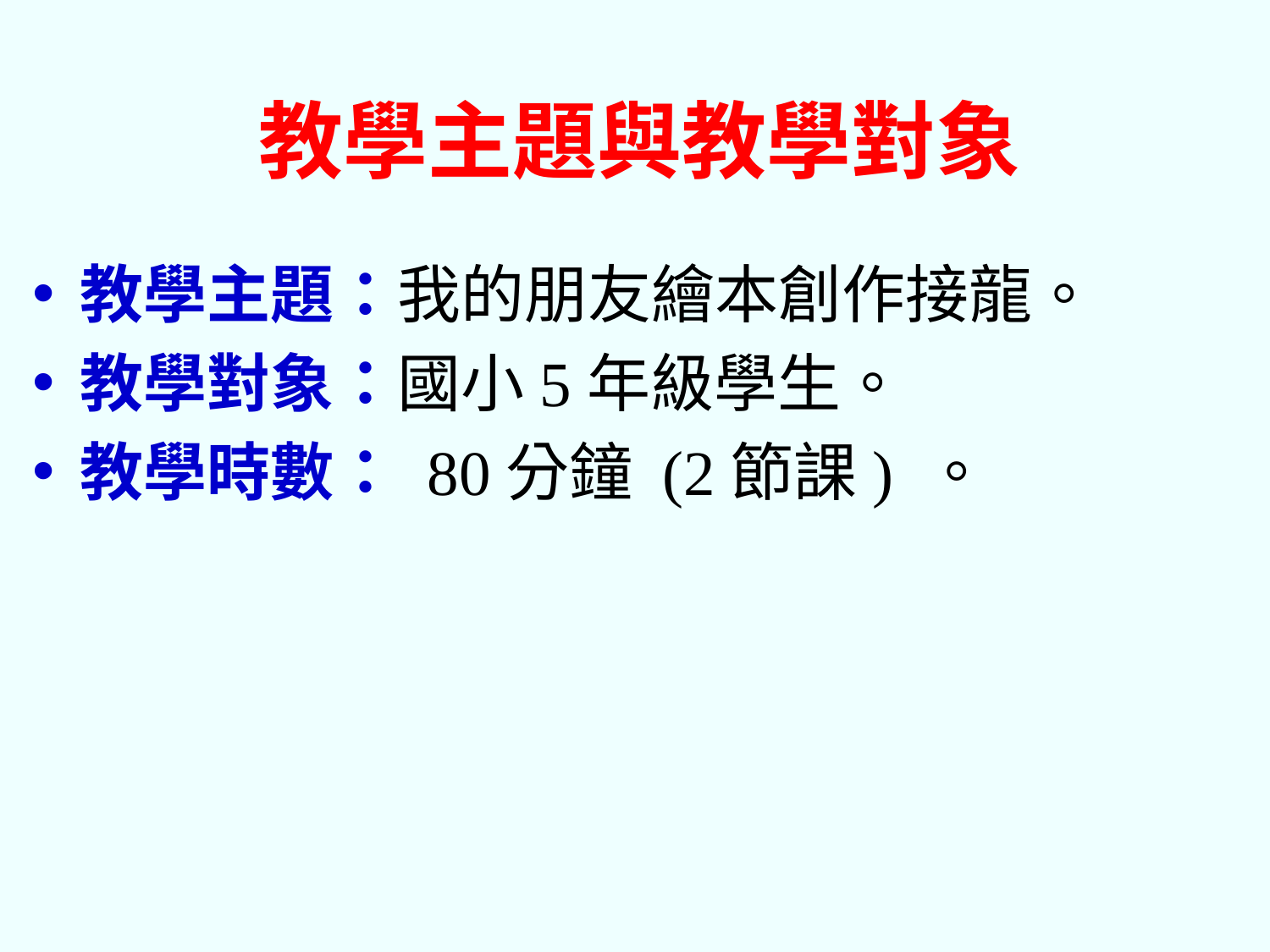

# 教學主題與教學對象
教學主題：我的朋友繪本創作接龍。
教學對象：國小5年級學生。
教學時數： 80分鐘 (2節課) 。